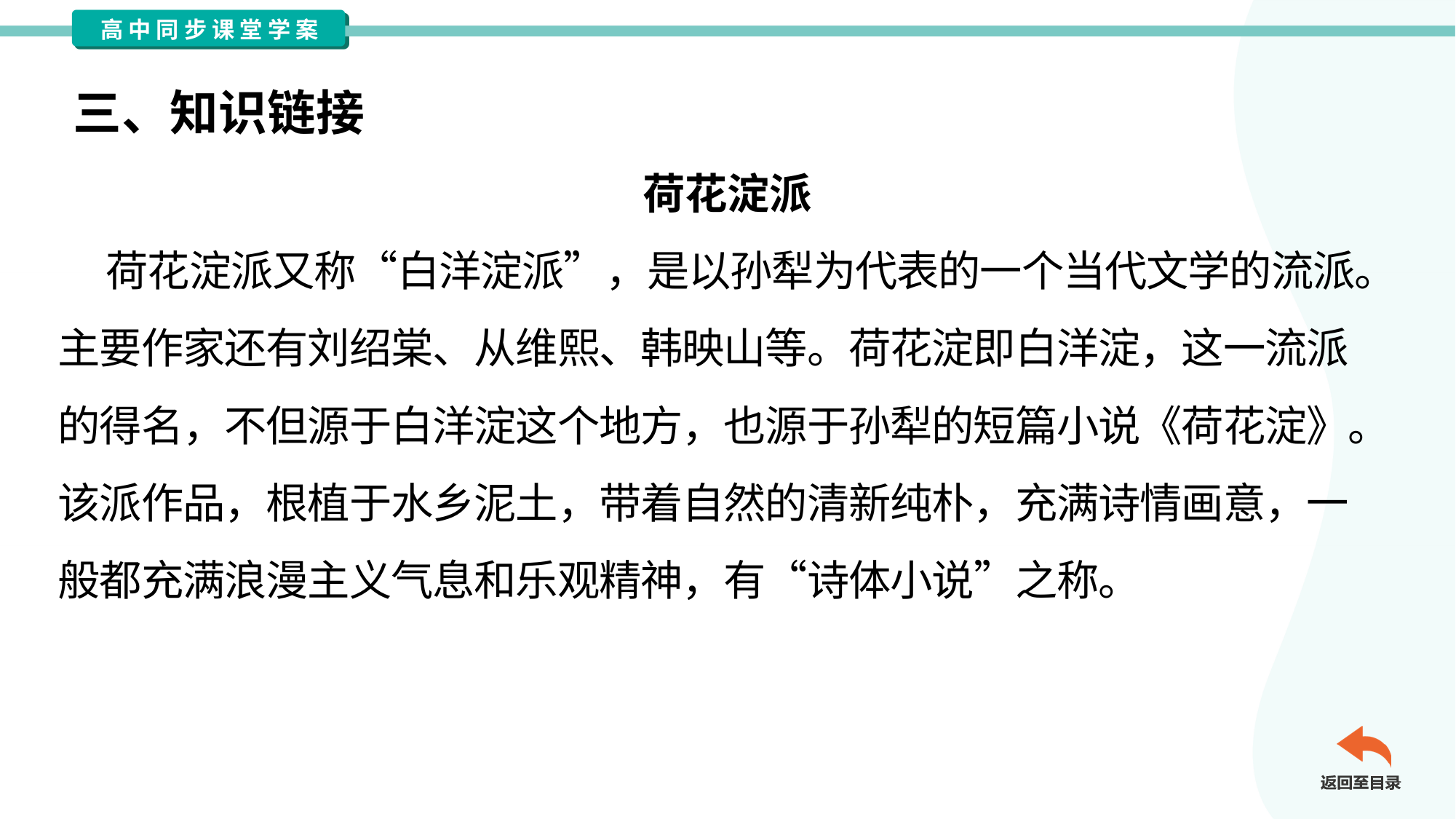

三、知识链接
荷花淀派
    荷花淀派又称“白洋淀派”，是以孙犁为代表的一个当代文学的流派。
主要作家还有刘绍棠、从维熙、韩映山等。荷花淀即白洋淀，这一流派
的得名，不但源于白洋淀这个地方，也源于孙犁的短篇小说《荷花淀》。
该派作品，根植于水乡泥土，带着自然的清新纯朴，充满诗情画意，一
般都充满浪漫主义气息和乐观精神，有“诗体小说”之称。